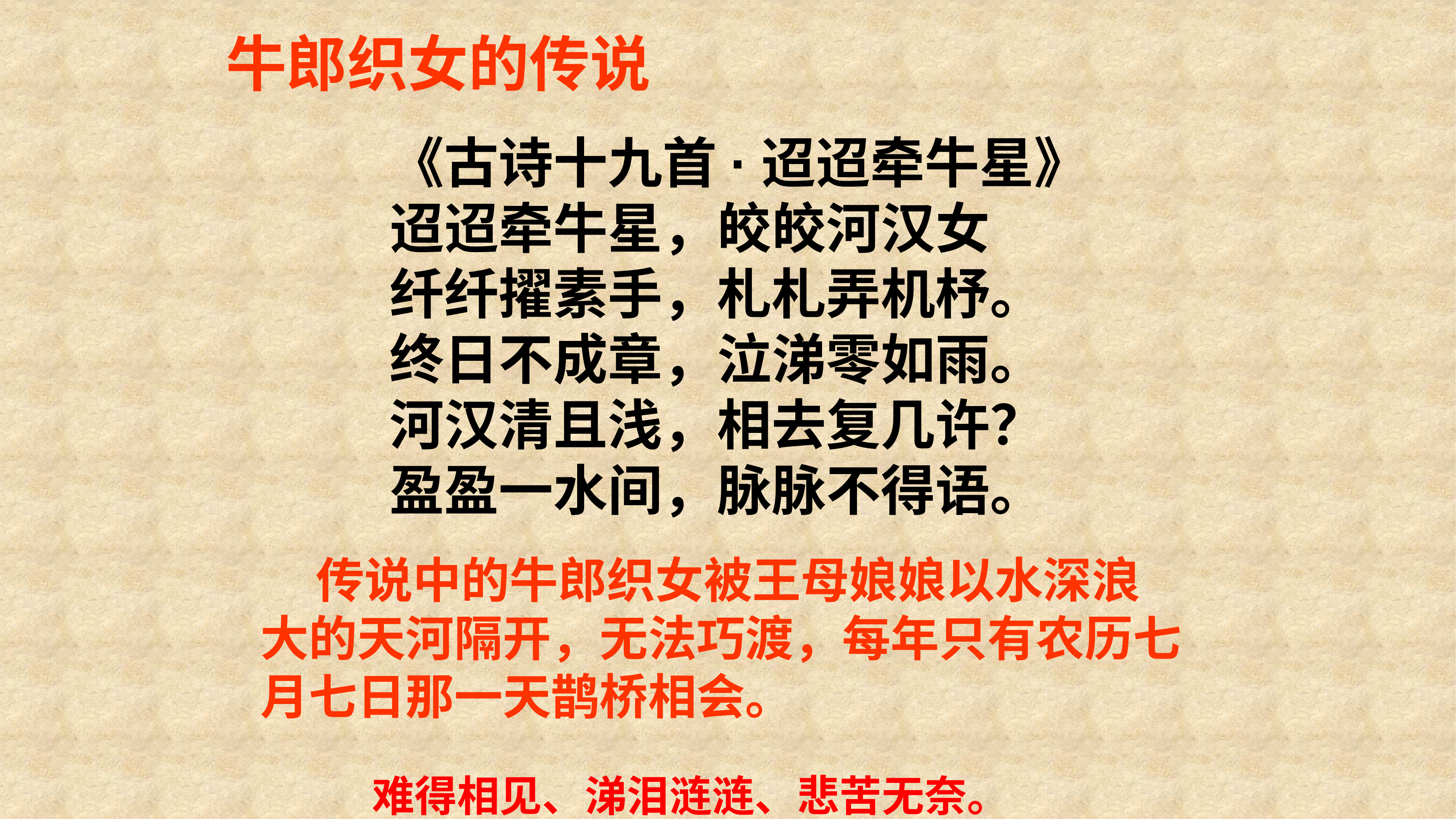

牛郎织女的传说
《古诗十九首·迢迢牵牛星》
迢迢牵牛星，皎皎河汉女
纤纤擢素手，札札弄机杼。
终日不成章，泣涕零如雨。
河汉清且浅，相去复几许？
盈盈一水间，脉脉不得语。
    传说中的牛郎织女被王母娘娘以水深浪大的天河隔开，无法巧渡，每年只有农历七月七日那一天鹊桥相会。

难得相见、涕泪涟涟、悲苦无奈。